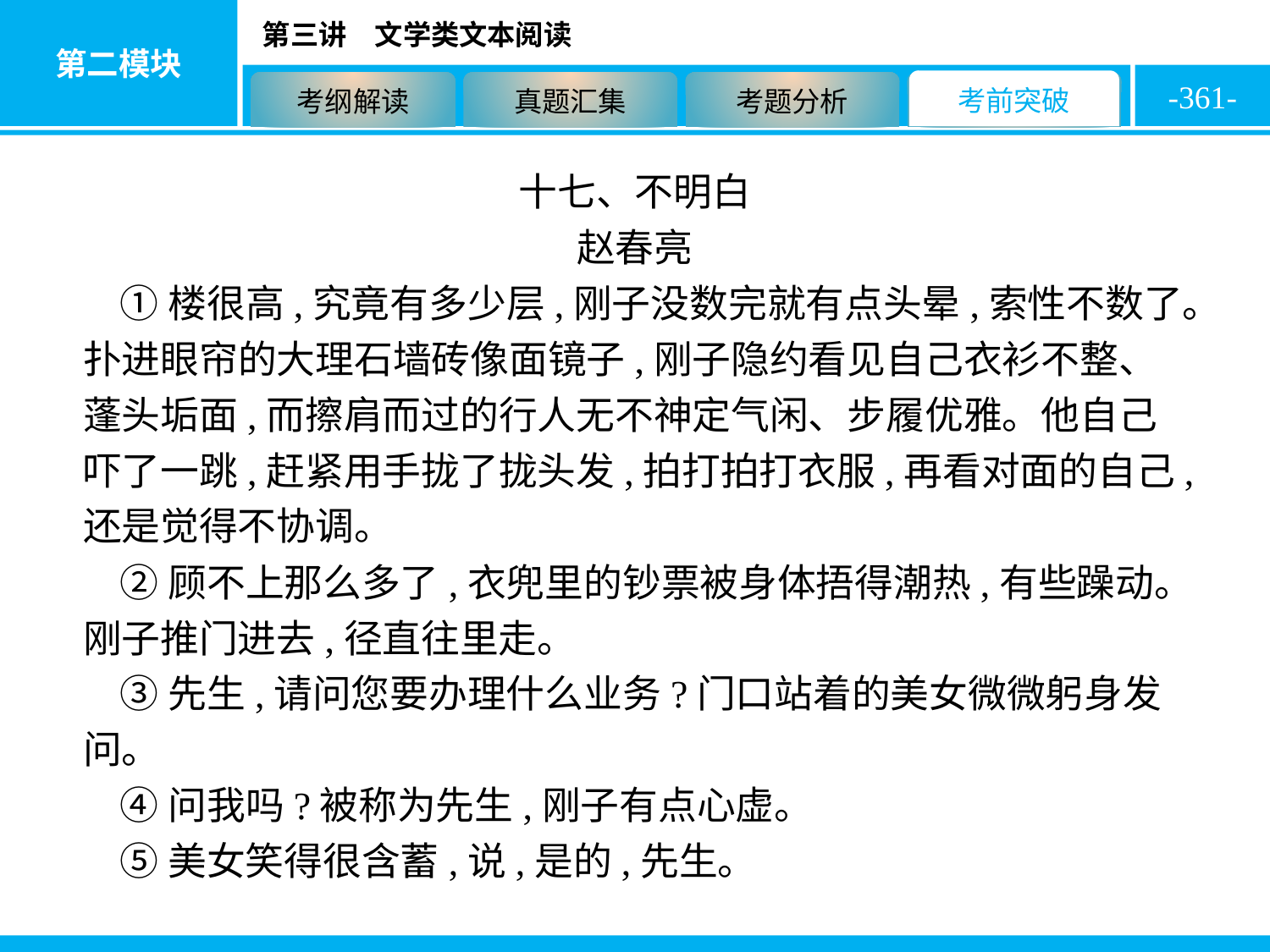

-361-
十七、不明白
赵春亮
①楼很高,究竟有多少层,刚子没数完就有点头晕,索性不数了。扑进眼帘的大理石墙砖像面镜子,刚子隐约看见自己衣衫不整、蓬头垢面,而擦肩而过的行人无不神定气闲、步履优雅。他自己吓了一跳,赶紧用手拢了拢头发,拍打拍打衣服,再看对面的自己,还是觉得不协调。
②顾不上那么多了,衣兜里的钞票被身体捂得潮热,有些躁动。刚子推门进去,径直往里走。
③先生,请问您要办理什么业务?门口站着的美女微微躬身发问。
④问我吗?被称为先生,刚子有点心虚。
⑤美女笑得很含蓄,说,是的,先生。